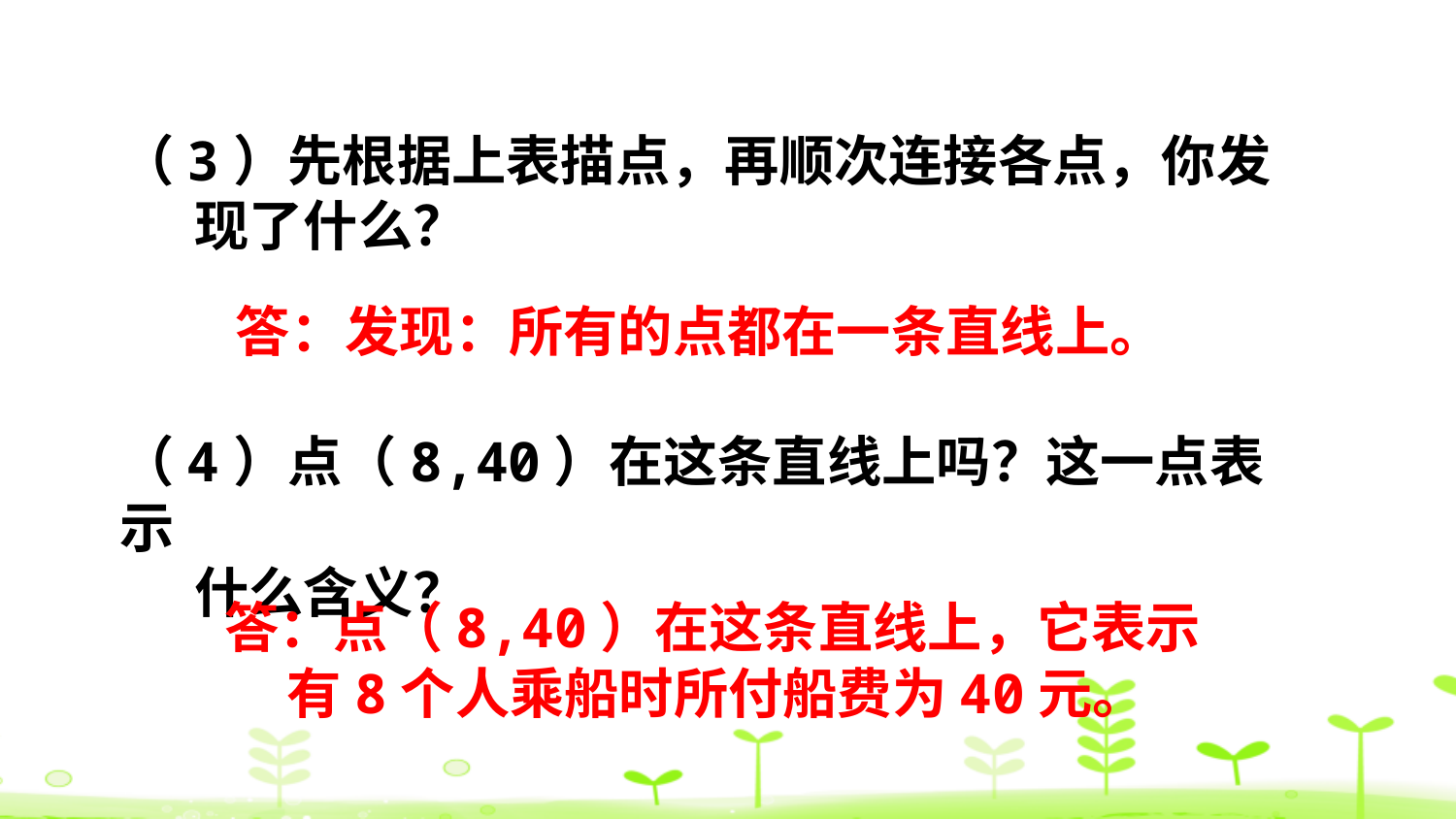

（3）先根据上表描点，再顺次连接各点，你发
     现了什么？
答：发现：所有的点都在一条直线上。
（4）点（8,40）在这条直线上吗？这一点表示
     什么含义？
答：点（8,40）在这条直线上，它表示
    有8个人乘船时所付船费为40元。